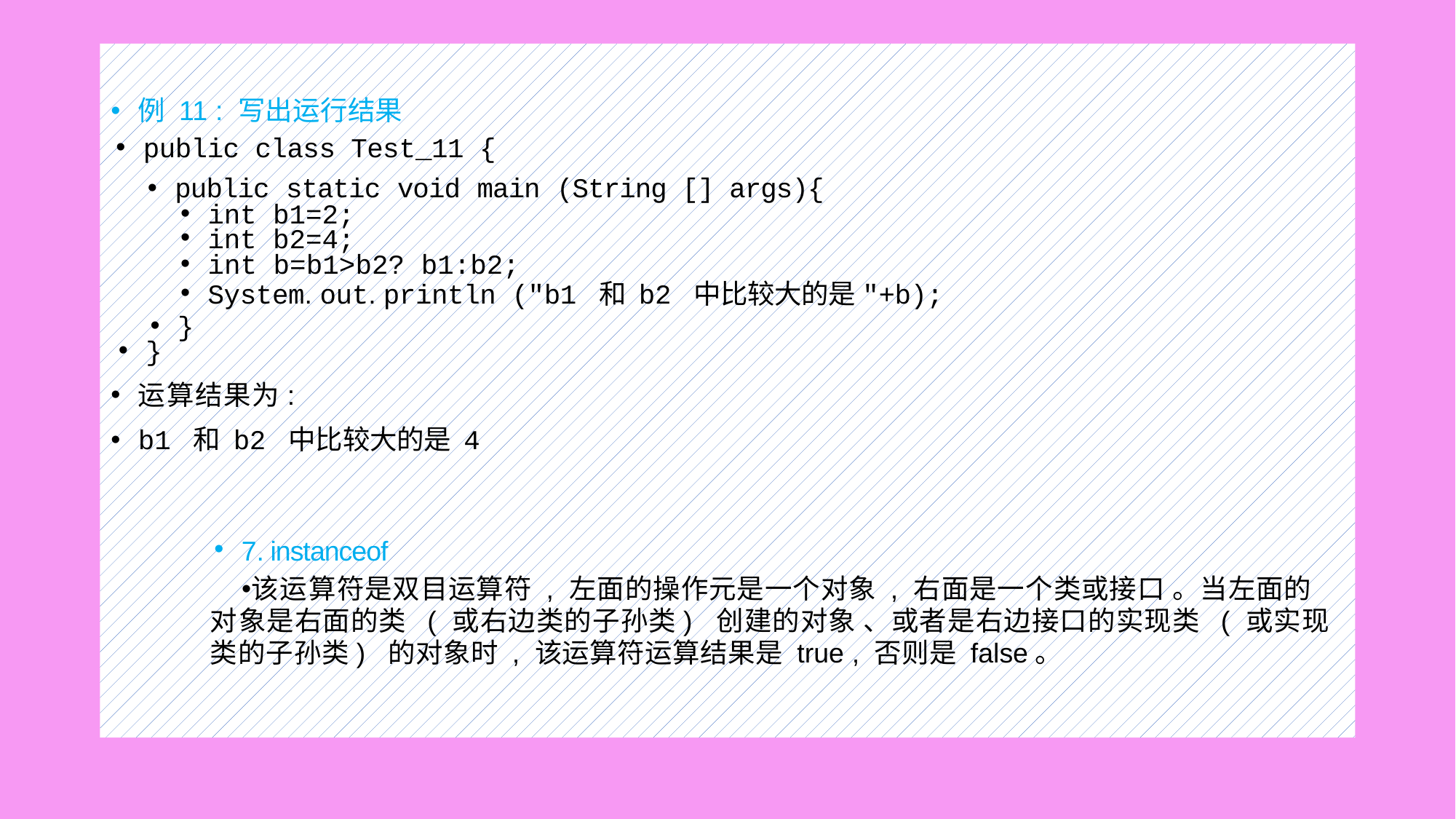

#

例 11 : 写出运行结果
public class Test_11 {
public static void main (String [] args){
int b1=2;
int b2=4;
int b=b1>b2? b1:b2;
System. out. println ("b1 和 b2 中比较大的是"+b);
}
}
运算结果为:
b1 和 b2 中比较大的是 4

7. instanceof
该运算符是双目运算符 , 左面的操作元是一个对象 , 右面是一个类或接口 。当左面的 对象是右面的类  ( 或右边类的子孙类)  创建的对象 、或者是右边接口的实现类  ( 或实现 类的子孙类)  的对象时 , 该运算符运算结果是 true , 否则是 false。